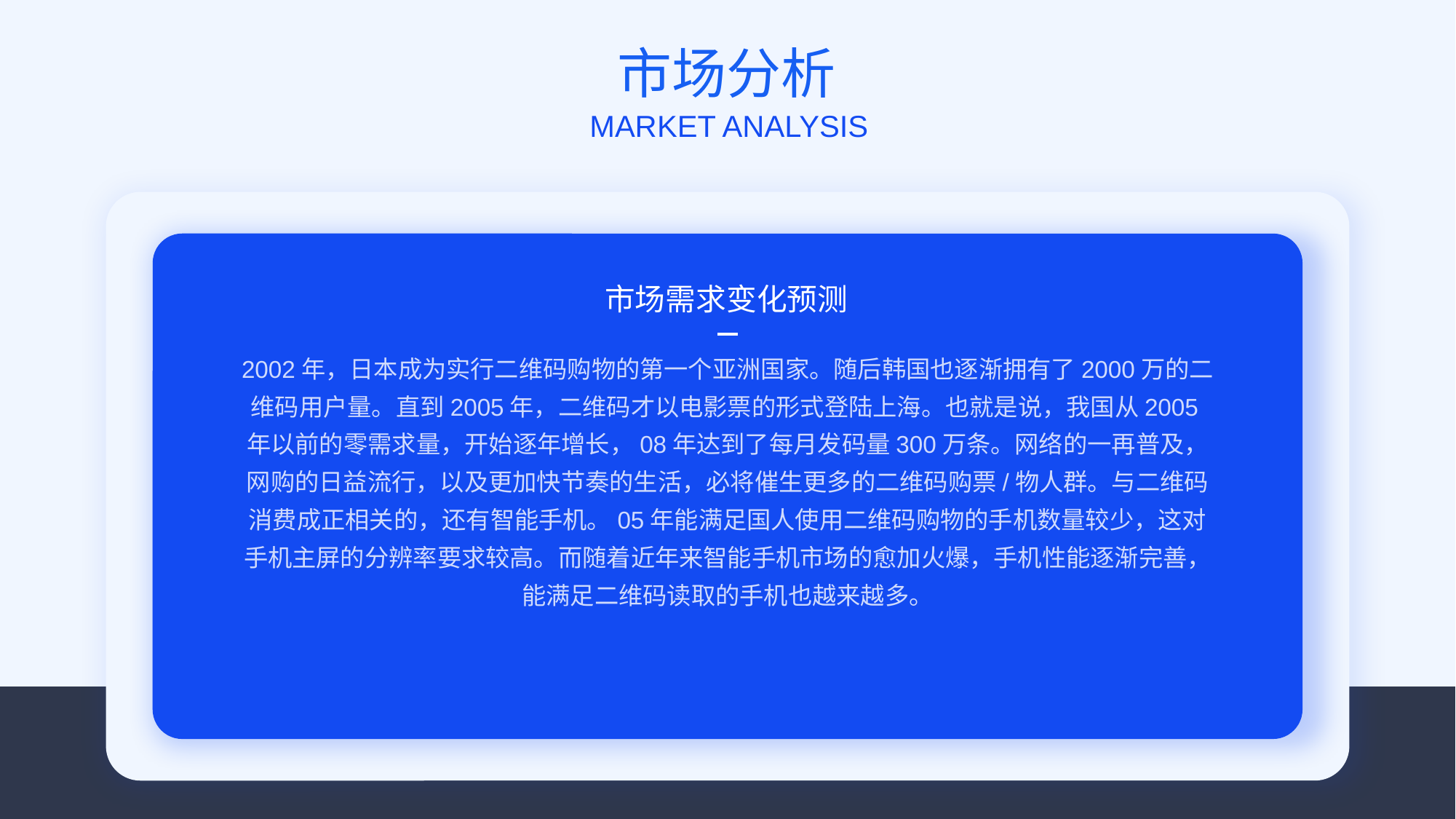

市场分析
MARKET ANALYSIS

市场需求变化预测
2002年，日本成为实行二维码购物的第一个亚洲国家。随后韩国也逐渐拥有了2000万的二维码用户量。直到2005年，二维码才以电影票的形式登陆上海。也就是说，我国从2005年以前的零需求量，开始逐年增长，08年达到了每月发码量300万条。网络的一再普及，网购的日益流行，以及更加快节奏的生活，必将催生更多的二维码购票/物人群。与二维码消费成正相关的，还有智能手机。05年能满足国人使用二维码购物的手机数量较少，这对手机主屏的分辨率要求较高。而随着近年来智能手机市场的愈加火爆，手机性能逐渐完善，能满足二维码读取的手机也越来越多。